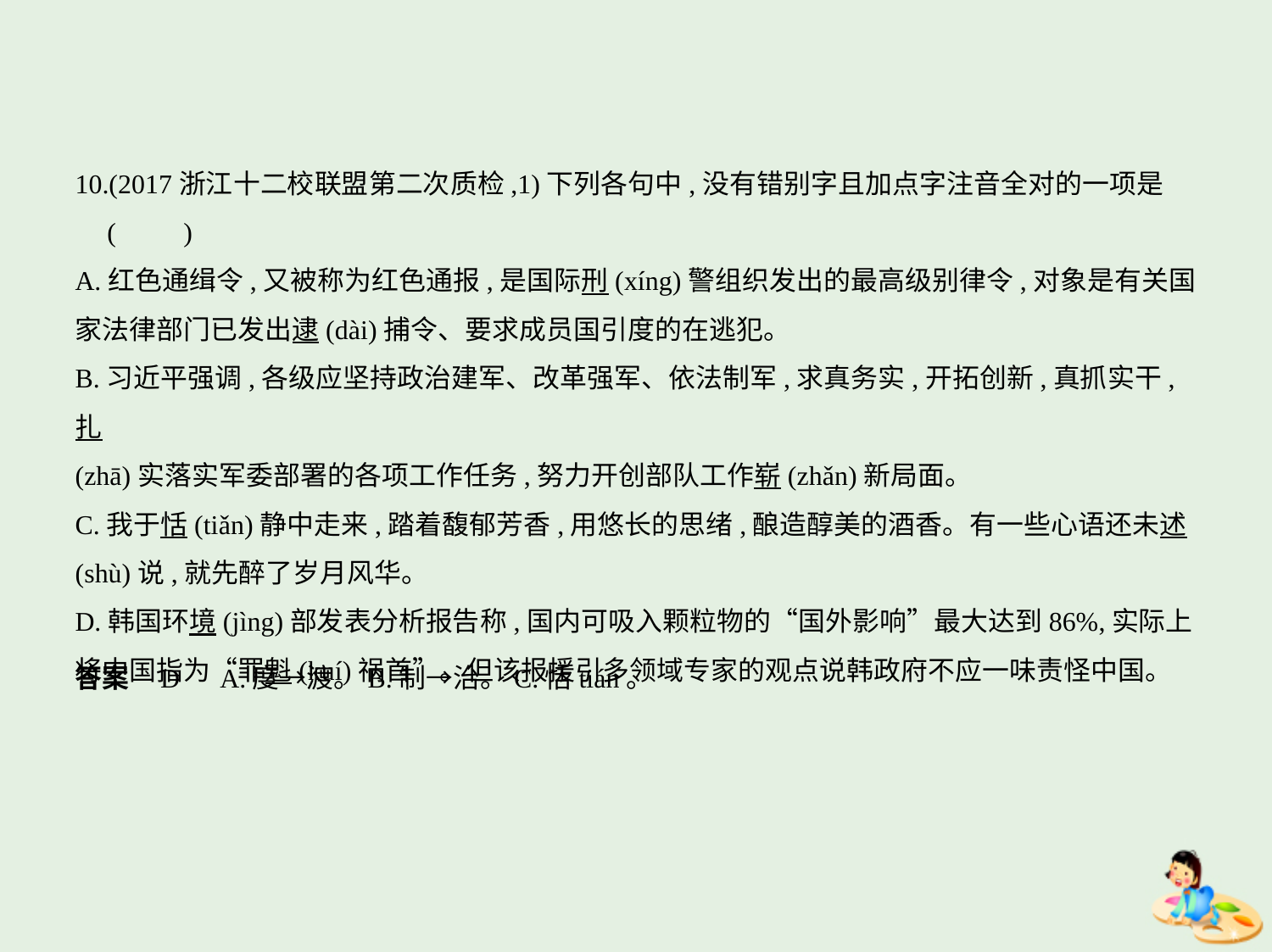

10.(2017浙江十二校联盟第二次质检,1)下列各句中,没有错别字且加点字注音全对的一项是
 (　　)
A.红色通缉令,又被称为红色通报,是国际刑(xíng)警组织发出的最高级别律令,对象是有关国
家法律部门已发出逮(dài)捕令、要求成员国引度的在逃犯。
B.习近平强调,各级应坚持政治建军、改革强军、依法制军,求真务实,开拓创新,真抓实干,扎
(zhā)实落实军委部署的各项工作任务,努力开创部队工作崭(zhǎn)新局面。
C.我于恬(tiǎn)静中走来,踏着馥郁芳香,用悠长的思绪,酿造醇美的酒香。有一些心语还未述
(shù)说,就先醉了岁月风华。
D.韩国环境(jìng)部发表分析报告称,国内可吸入颗粒物的“国外影响”最大达到86%,实际上
将中国指为“罪魁(kuí)祸首”。但该报援引多领域专家的观点说韩政府不应一味责怪中国。
答案    D　A.度→渡。B.制→治。C.恬tián。